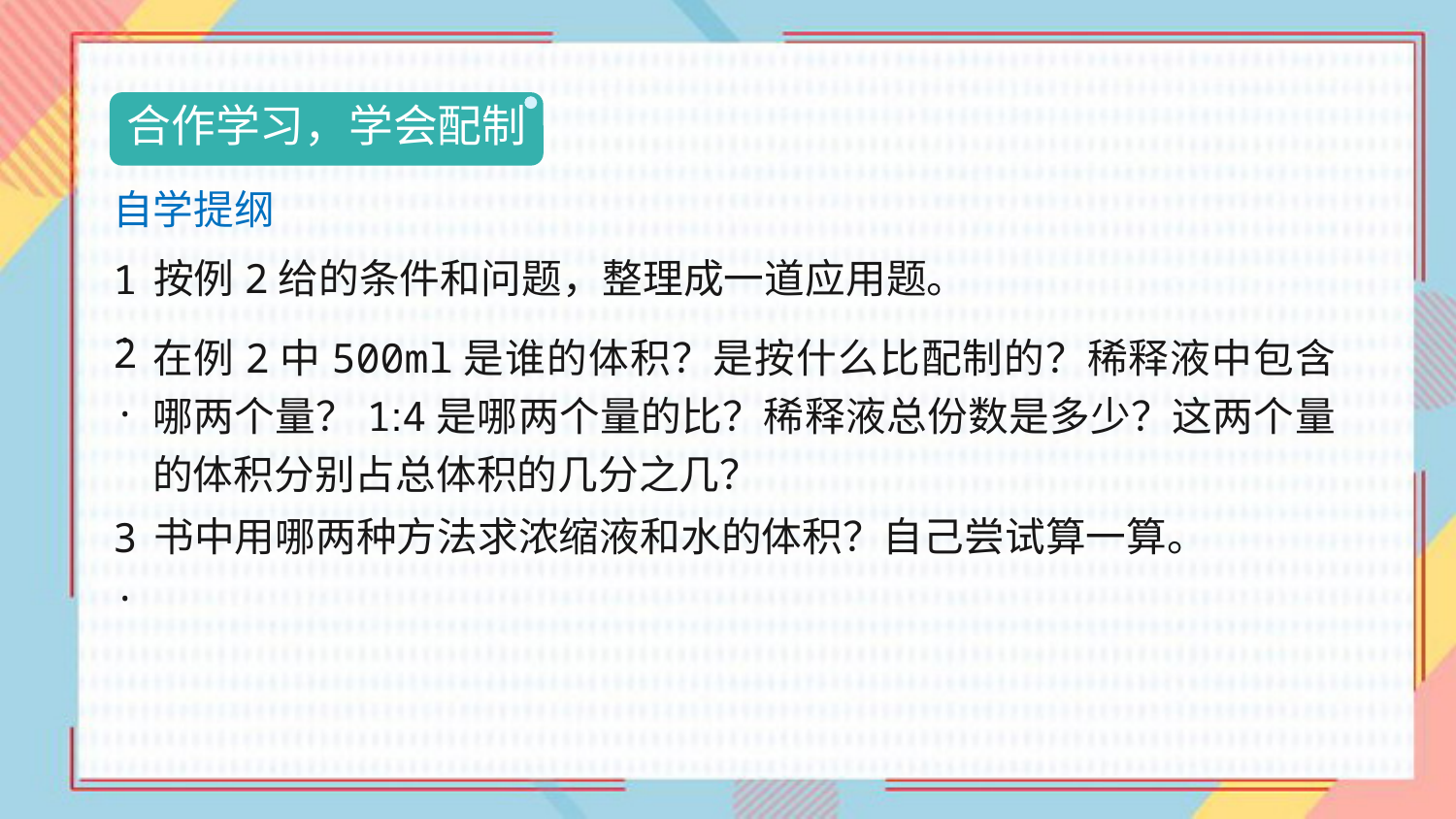

合作学习，学会配制

自学提纲
按例2给的条件和问题，整理成一道应用题。
1.
在例2中500ml是谁的体积？是按什么比配制的？稀释液中包含哪两个量？1:4是哪两个量的比？稀释液总份数是多少？这两个量的体积分别占总体积的几分之几？

2.
书中用哪两种方法求浓缩液和水的体积？自己尝试算一算。
3.